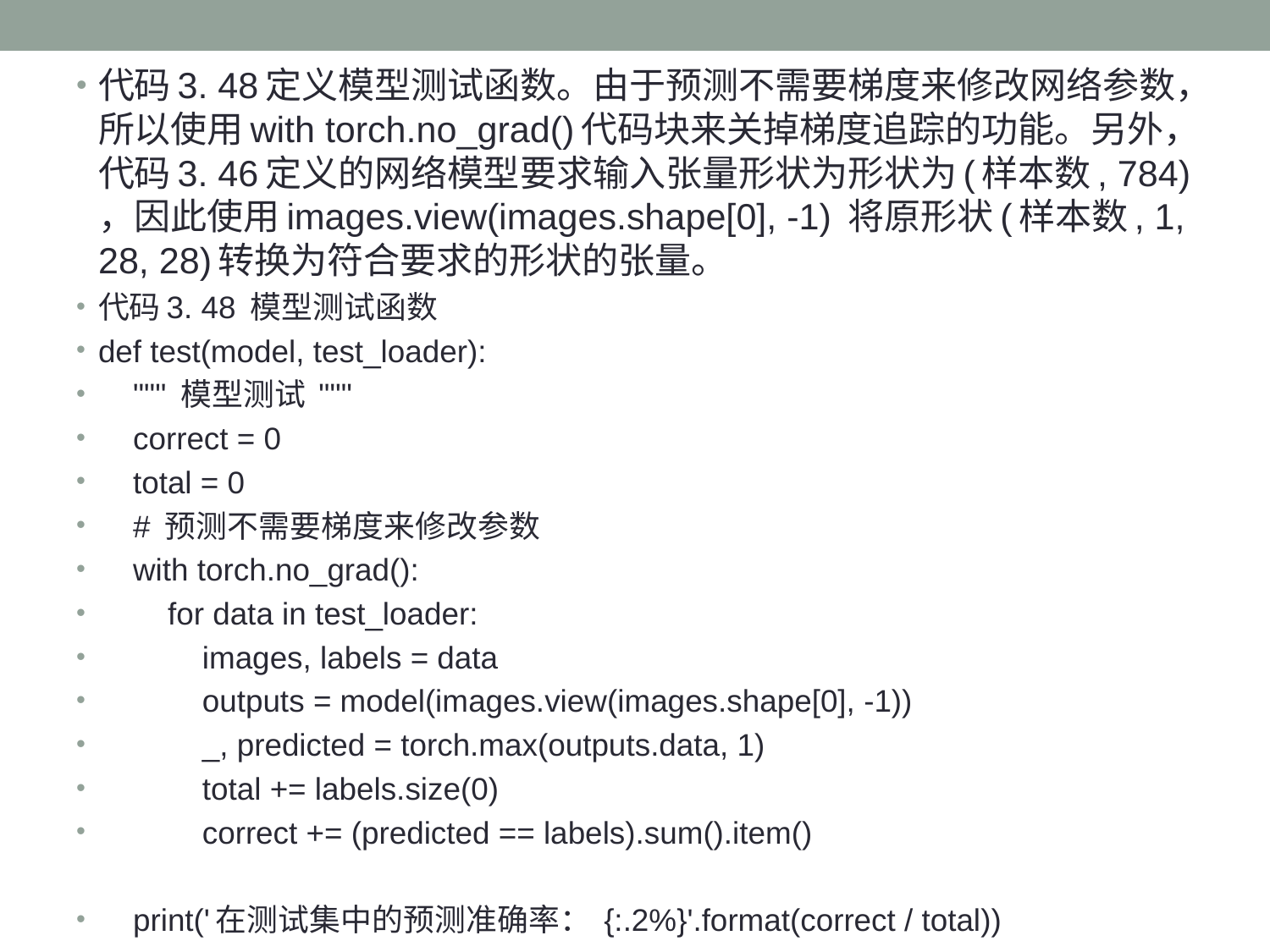

代码3. 48定义模型测试函数。由于预测不需要梯度来修改网络参数，所以使用with torch.no_grad()代码块来关掉梯度追踪的功能。另外，代码3. 46定义的网络模型要求输入张量形状为形状为(样本数, 784) ，因此使用images.view(images.shape[0], -1) 将原形状(样本数, 1, 28, 28)转换为符合要求的形状的张量。
代码3. 48 模型测试函数
def test(model, test_loader):
    """ 模型测试 """
    correct = 0
    total = 0
    # 预测不需要梯度来修改参数
    with torch.no_grad():
        for data in test_loader:
            images, labels = data
            outputs = model(images.view(images.shape[0], -1))
            _, predicted = torch.max(outputs.data, 1)
            total += labels.size(0)
            correct += (predicted == labels).sum().item()

    print('在测试集中的预测准确率： {:.2%}'.format(correct / total))